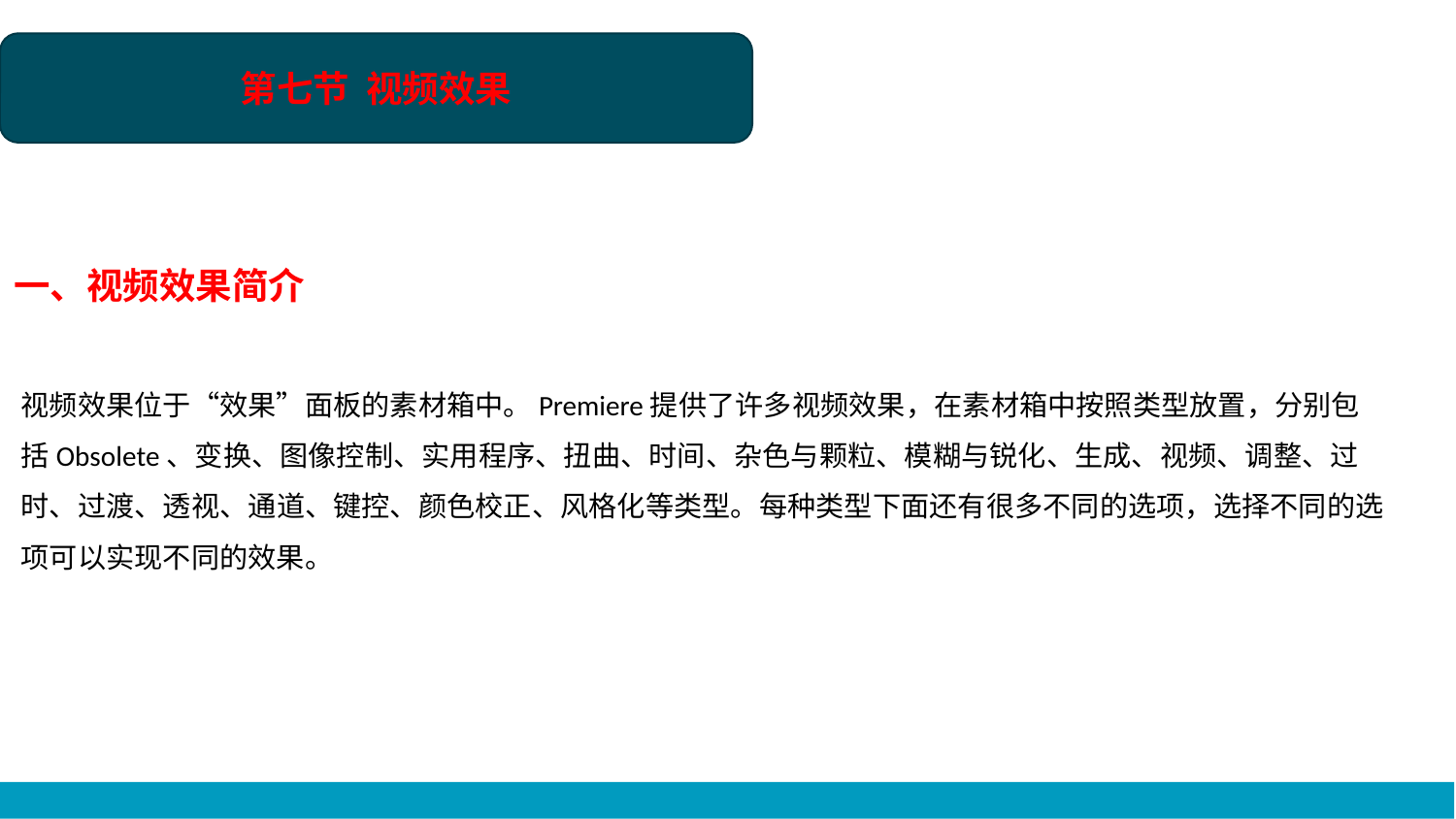

第七节  视频效果
一、视频效果简介
视频效果位于“效果”面板的素材箱中。Premiere提供了许多视频效果，在素材箱中按照类型放置，分别包括Obsolete、变换、图像控制、实用程序、扭曲、时间、杂色与颗粒、模糊与锐化、生成、视频、调整、过时、过渡、透视、通道、键控、颜色校正、风格化等类型。每种类型下面还有很多不同的选项，选择不同的选项可以实现不同的效果。